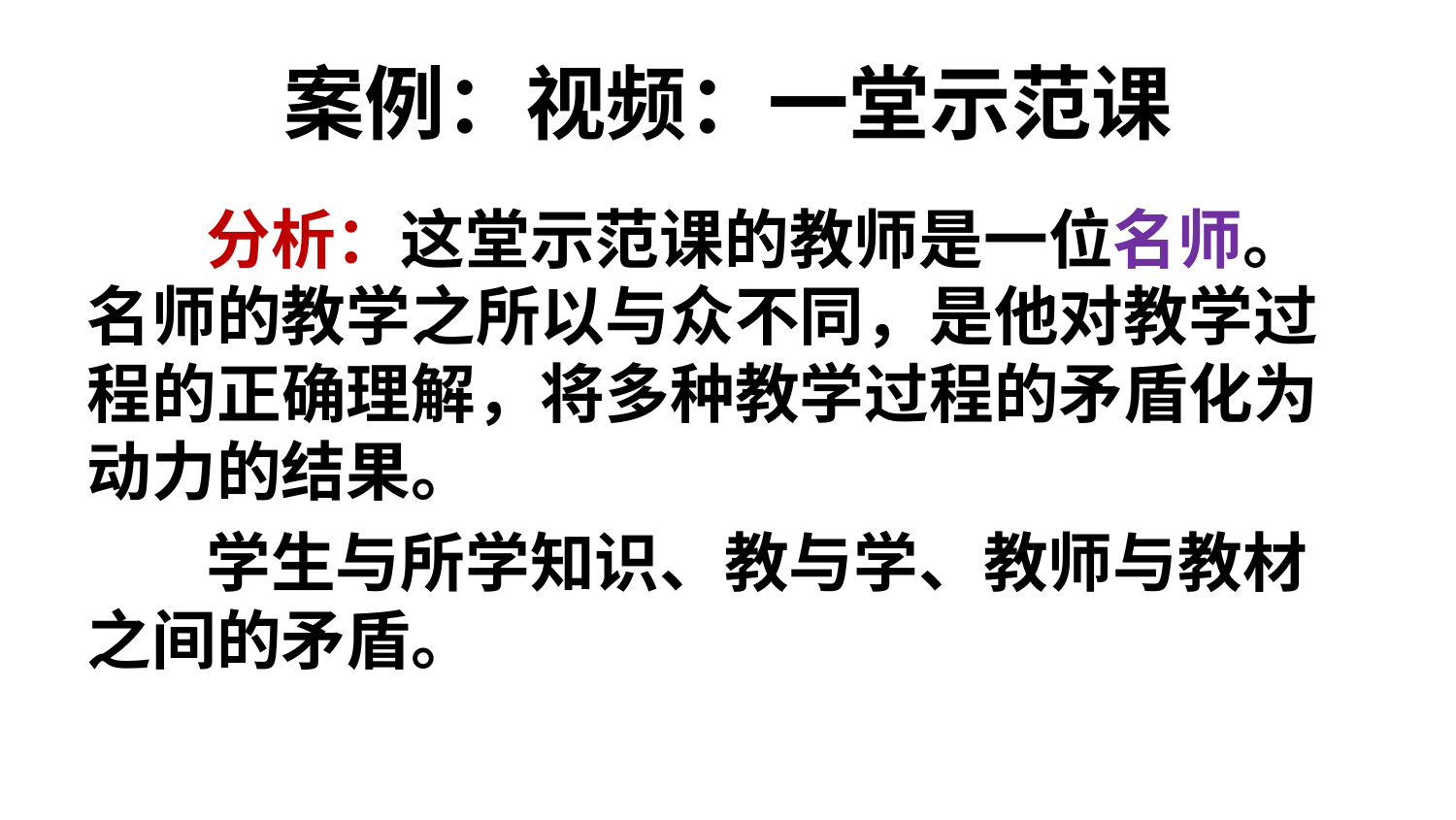

# 案例：视频：一堂示范课
       分析：这堂示范课的教师是一位名师。名师的教学之所以与众不同，是他对教学过程的正确理解，将多种教学过程的矛盾化为动力的结果。
       学生与所学知识、教与学、教师与教材之间的矛盾。